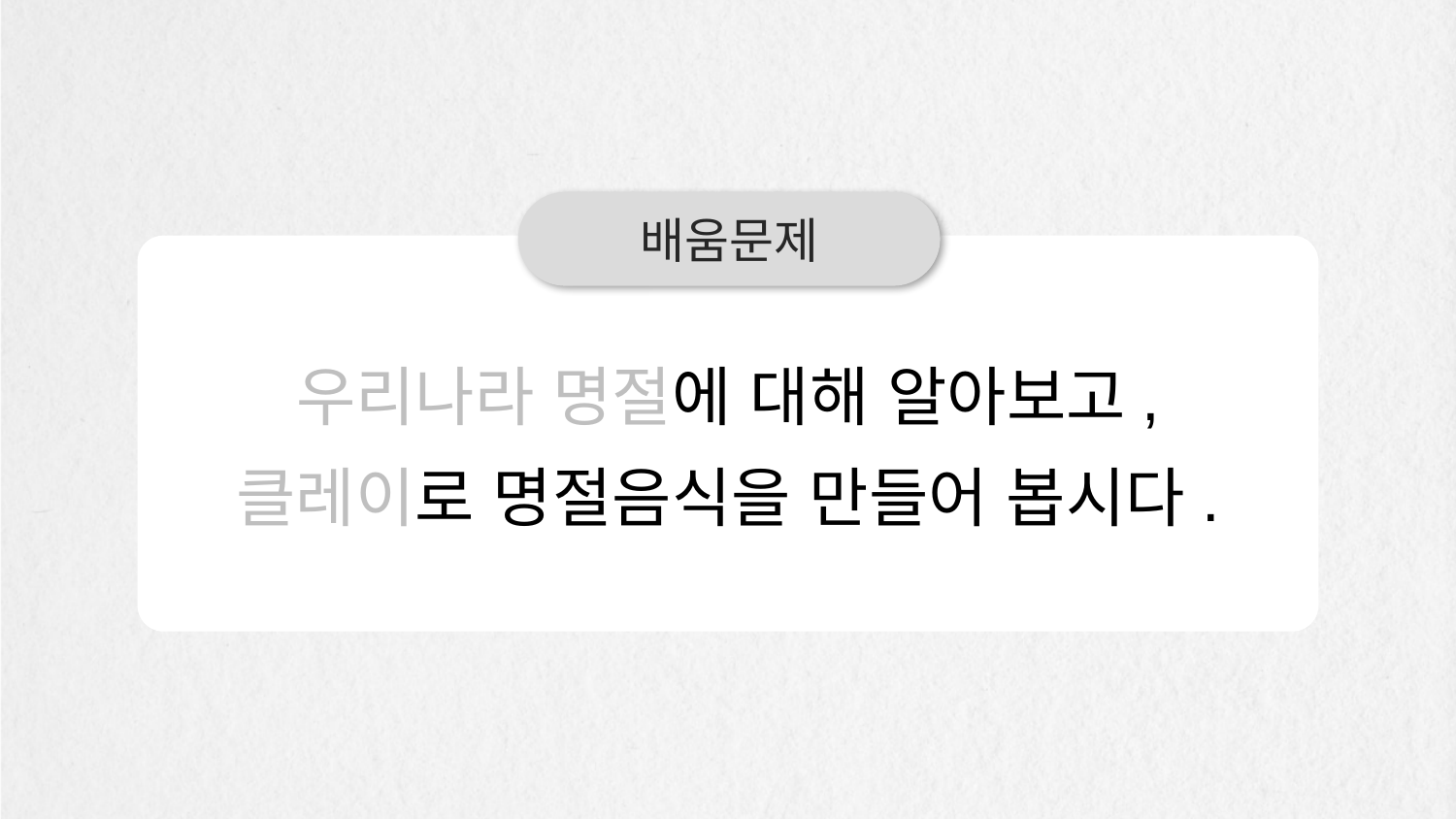

배움문제

우리나라 명절에 대해 알아보고,
클레이로 명절음식을 만들어 봅시다.